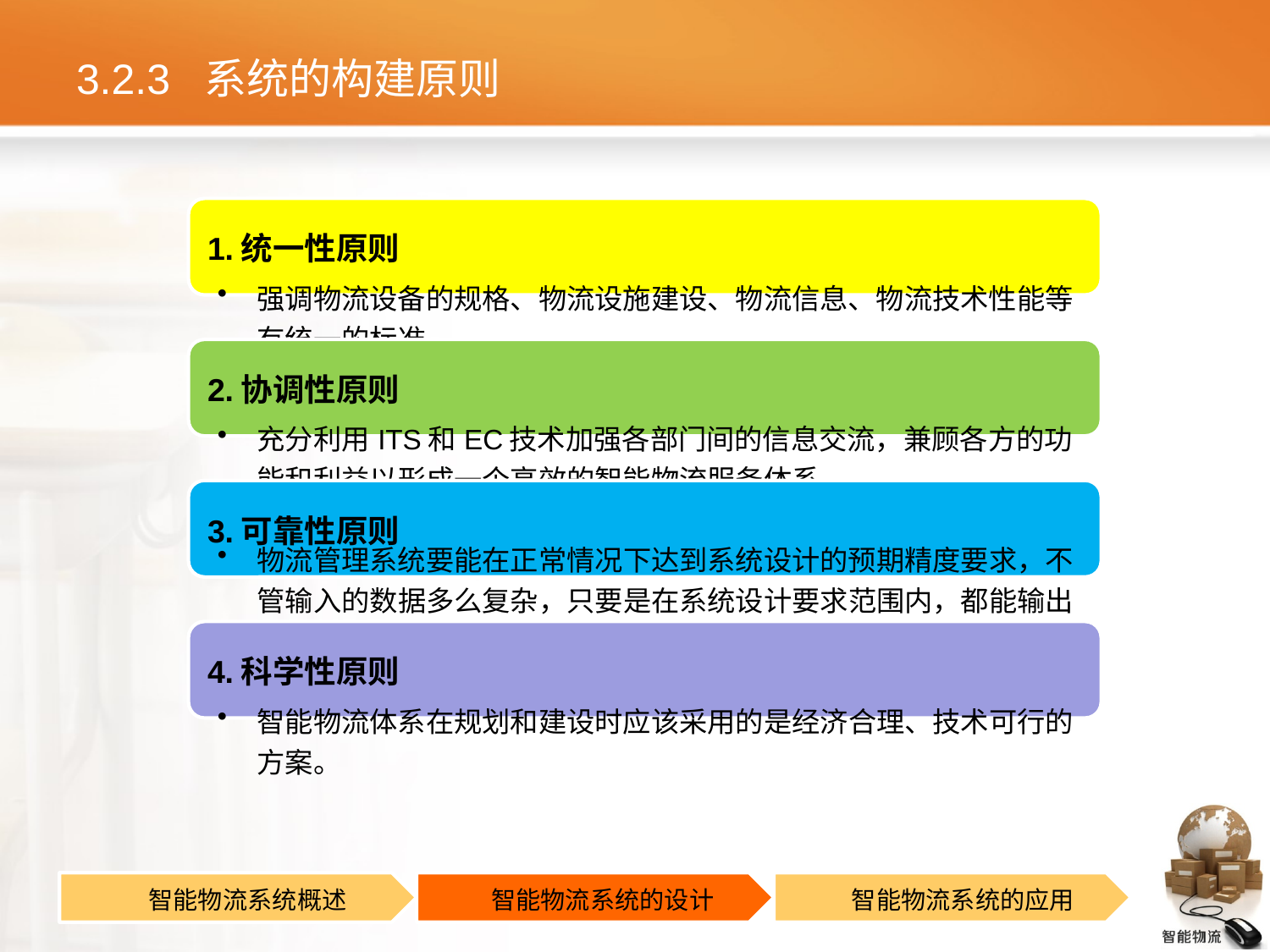

# 3.2.3  系统的构建原则
1.统一性原则
强调物流设备的规格、物流设施建设、物流信息、物流技术性能等有统一的标准。
2.协调性原则
充分利用ITS和EC技术加强各部门间的信息交流，兼顾各方的功能和利益以形成一个高效的智能物流服务体系。
3.可靠性原则
4.科学性原则
物流管理系统要能在正常情况下达到系统设计的预期精度要求，不管输入的数据多么复杂，只要是在系统设计要求范围内，都能输出可靠的结果。
智能物流体系在规划和建设时应该采用的是经济合理、技术可行的方案。